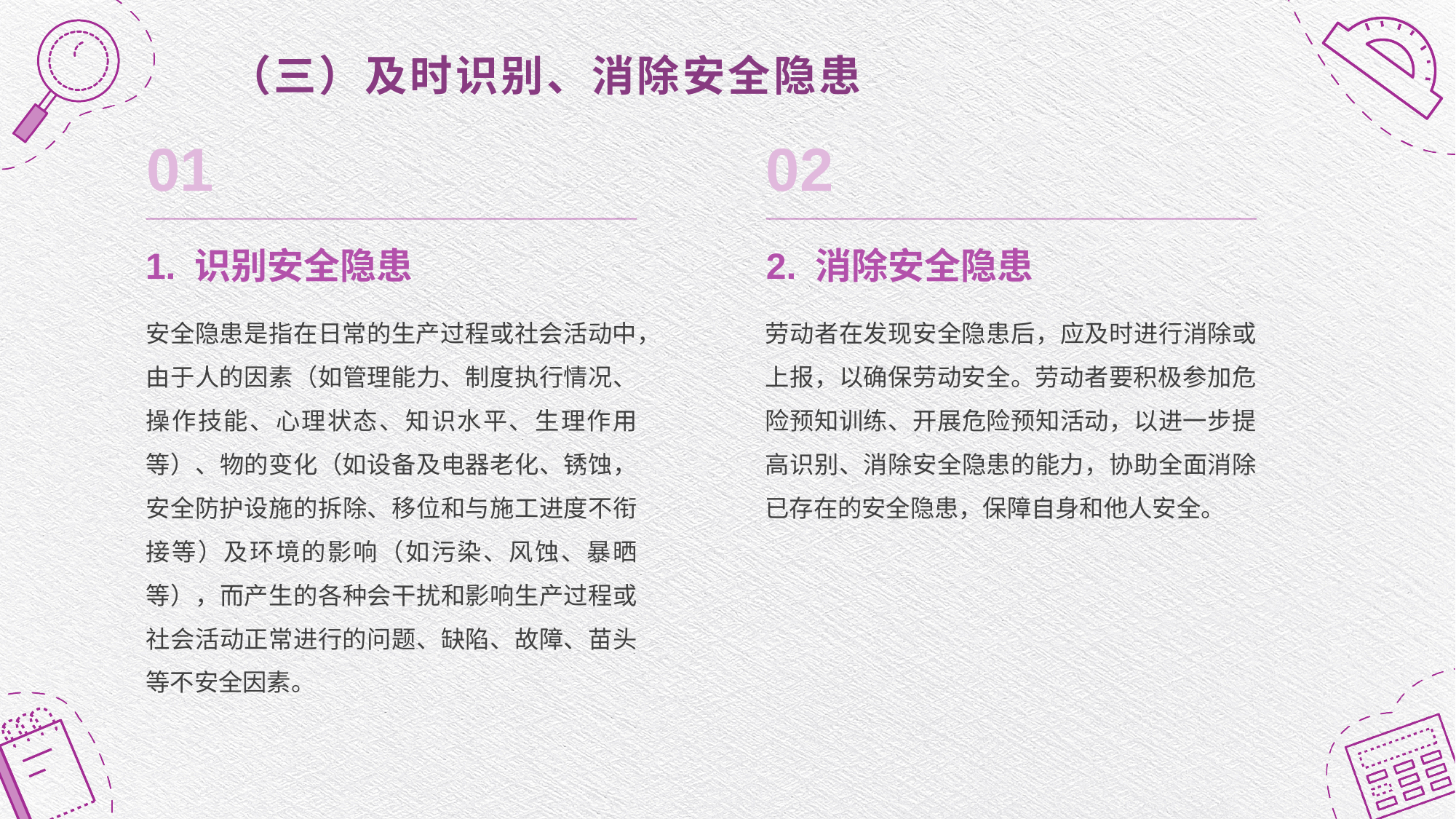

# （三）及时识别、消除安全隐患
01
02
1. 识别安全隐患
2. 消除安全隐患
安全隐患是指在日常的生产过程或社会活动中，由于人的因素（如管理能力、制度执行情况、操作技能、心理状态、知识水平、生理作用等）、物的变化（如设备及电器老化、锈蚀，安全防护设施的拆除、移位和与施工进度不衔接等）及环境的影响（如污染、风蚀、暴晒等），而产生的各种会干扰和影响生产过程或社会活动正常进行的问题、缺陷、故障、苗头等不安全因素。
劳动者在发现安全隐患后，应及时进行消除或上报，以确保劳动安全。劳动者要积极参加危险预知训练、开展危险预知活动，以进一步提高识别、消除安全隐患的能力，协助全面消除已存在的安全隐患，保障自身和他人安全。